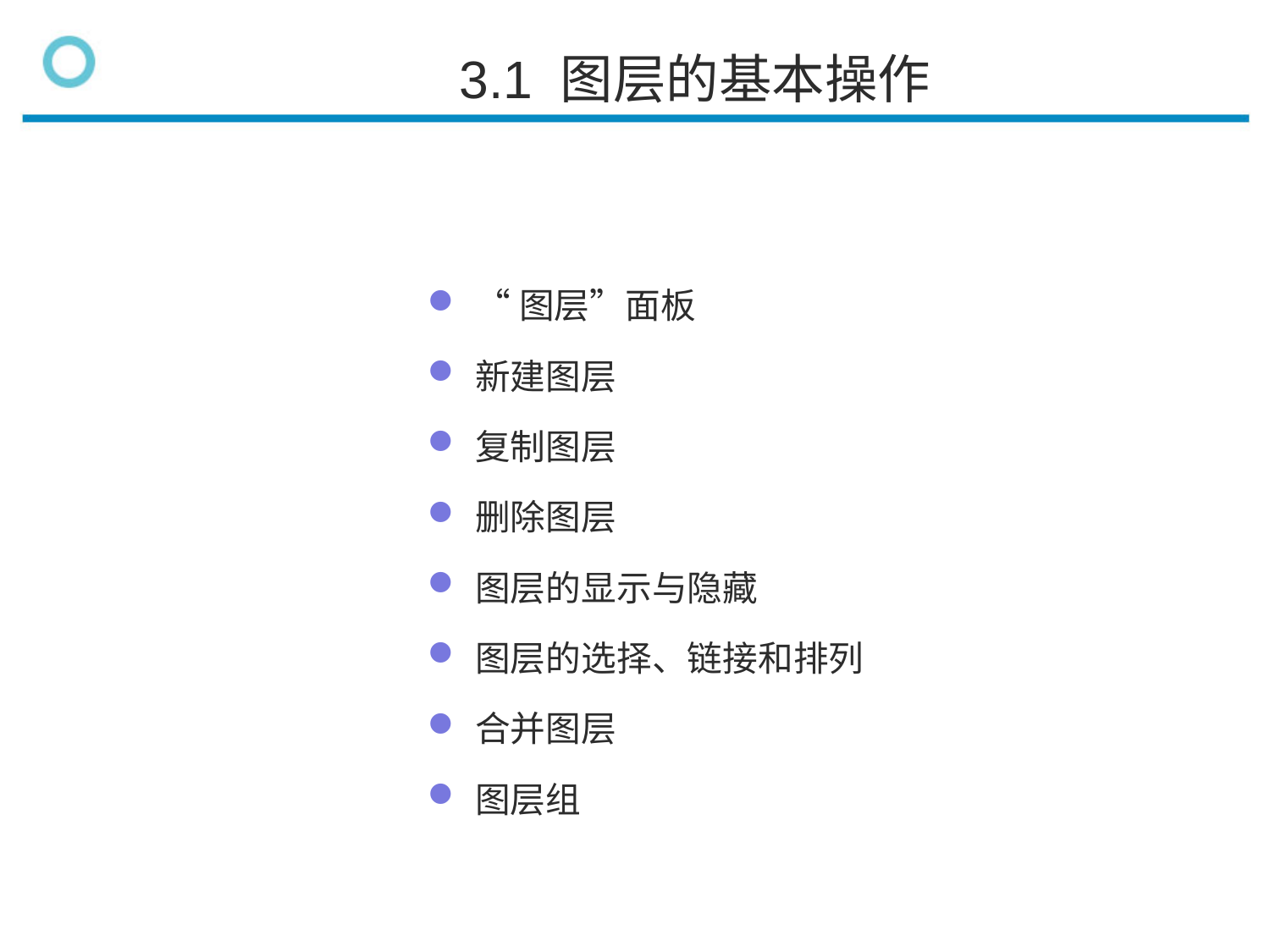

3.1 图层的基本操作
“图层”面板
新建图层
复制图层
删除图层
图层的显示与隐藏
图层的选择、链接和排列
合并图层
图层组